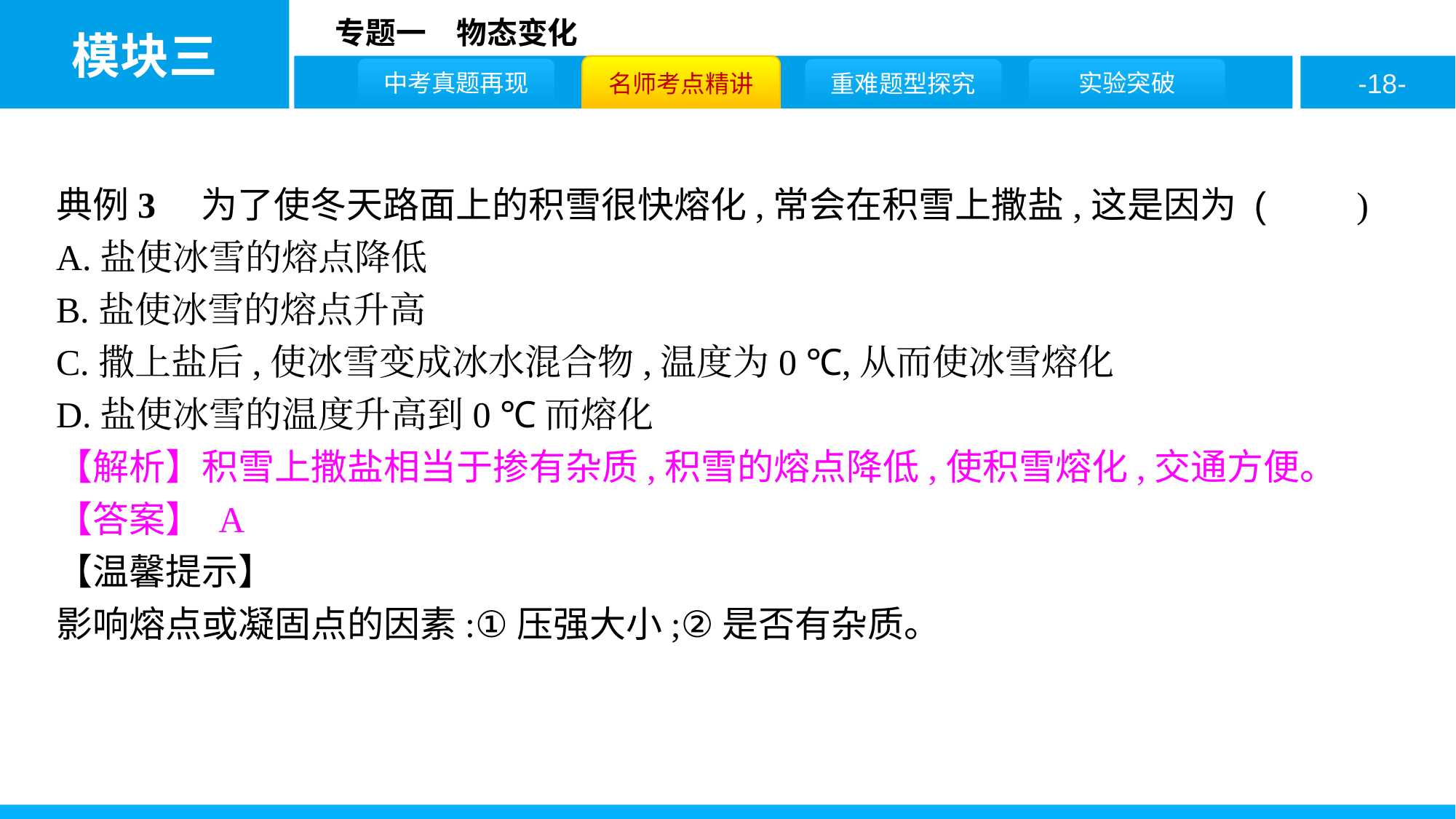

典例3　为了使冬天路面上的积雪很快熔化,常会在积雪上撒盐,这是因为 (　　)
A.盐使冰雪的熔点降低
B.盐使冰雪的熔点升高
C.撒上盐后,使冰雪变成冰水混合物,温度为0 ℃,从而使冰雪熔化
D.盐使冰雪的温度升高到0 ℃而熔化
【解析】积雪上撒盐相当于掺有杂质,积雪的熔点降低,使积雪熔化,交通方便。
【答案】 A
【温馨提示】
影响熔点或凝固点的因素:①压强大小;②是否有杂质。